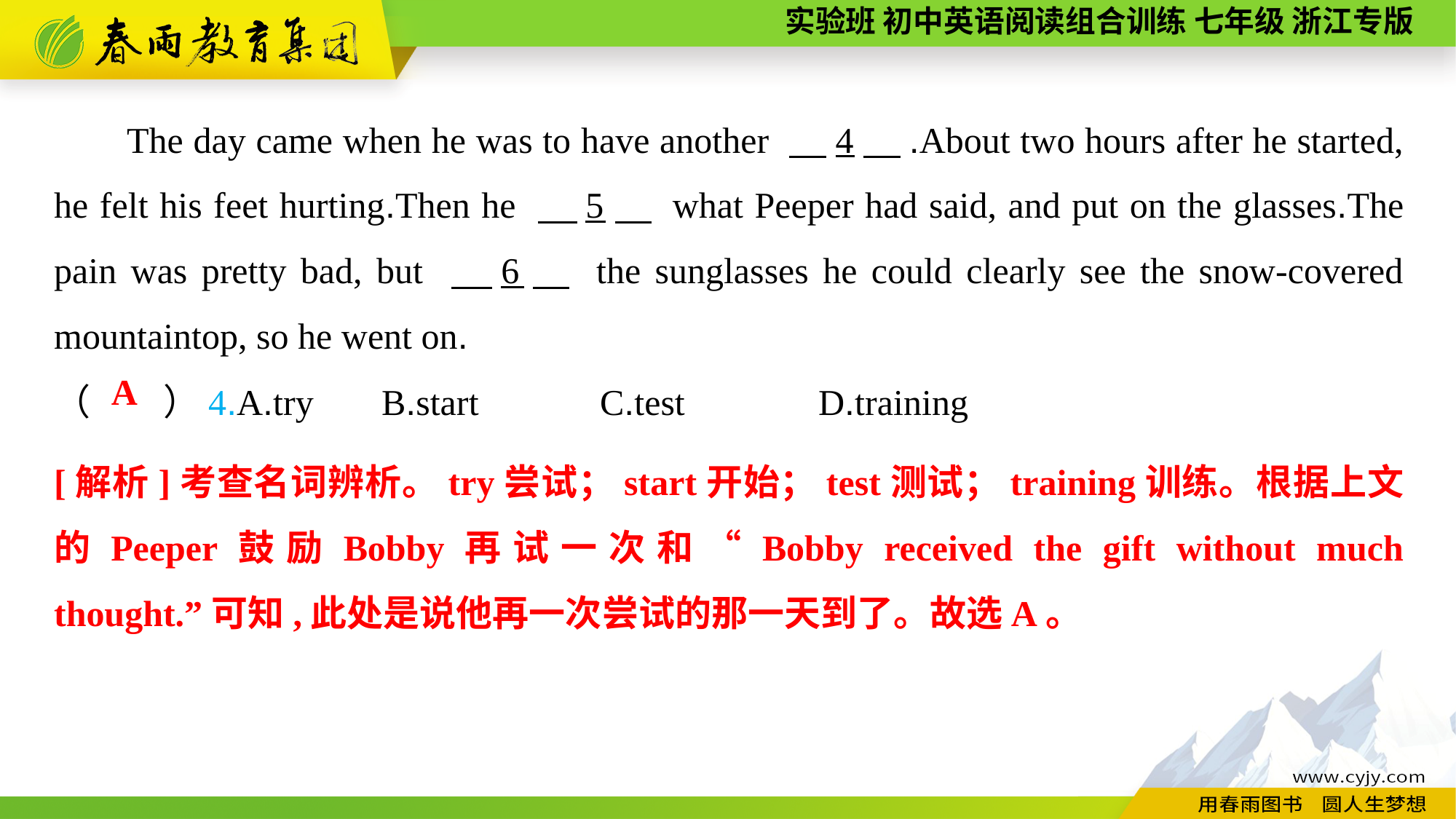

The day came when he was to have another 　4　.About two hours after he started, he felt his feet hurting.Then he 　5　 what Peeper had said, and put on the glasses.The pain was pretty bad, but 　6　 the sunglasses he could clearly see the snow-covered mountaintop, so he went on.
（　　）4.A.try	B.start		C.test		D.training
A
[解析]考查名词辨析。try尝试；start开始；test测试；training训练。根据上文的Peeper鼓励Bobby再试一次和“Bobby received the gift without much thought.”可知,此处是说他再一次尝试的那一天到了。故选A。